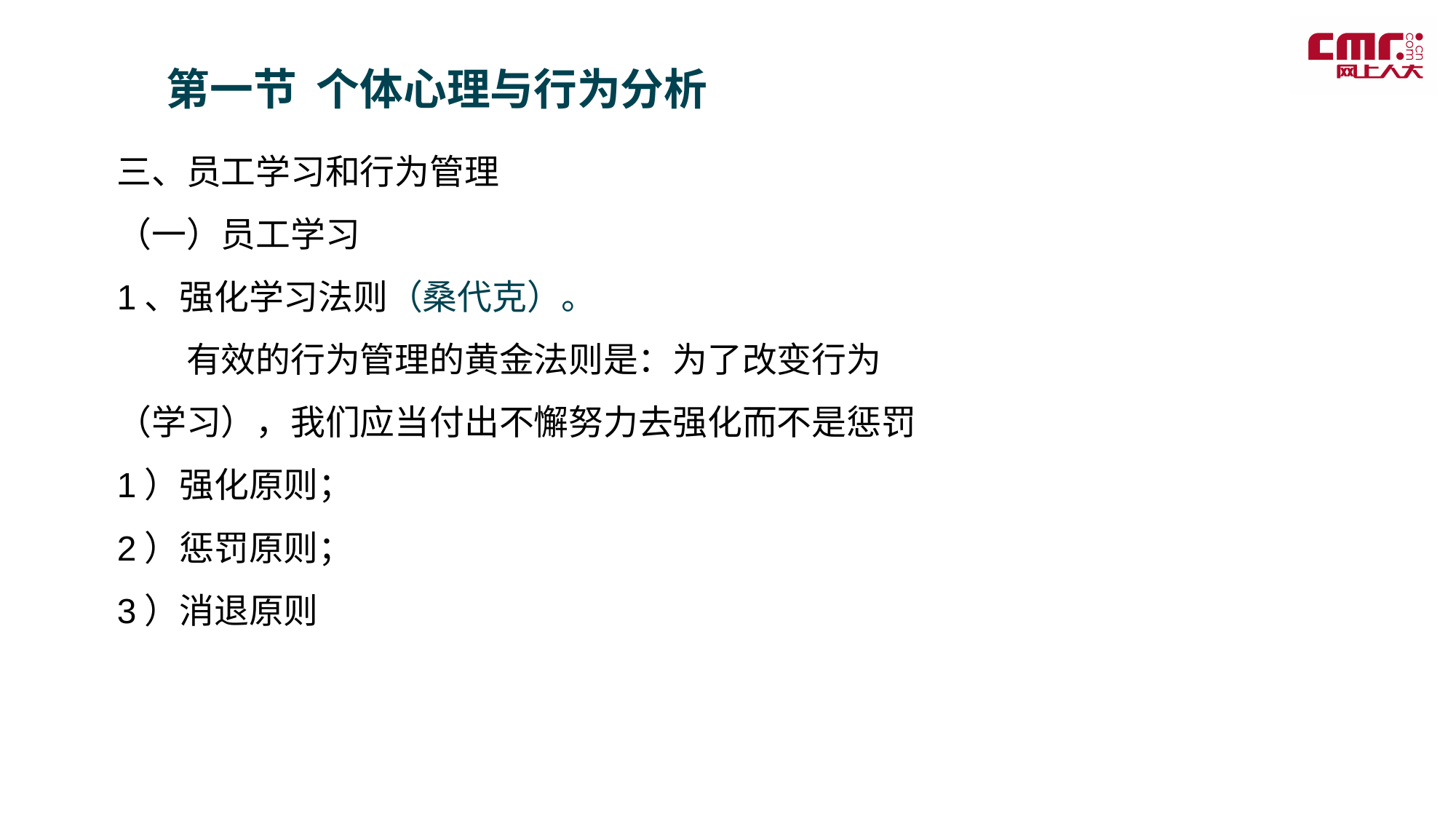

第一节  个体心理与行为分析
三、员工学习和行为管理
（一）员工学习
1、强化学习法则（桑代克）。
　　有效的行为管理的黄金法则是：为了改变行为（学习），我们应当付出不懈努力去强化而不是惩罚
1）强化原则；
2）惩罚原则；
3）消退原则